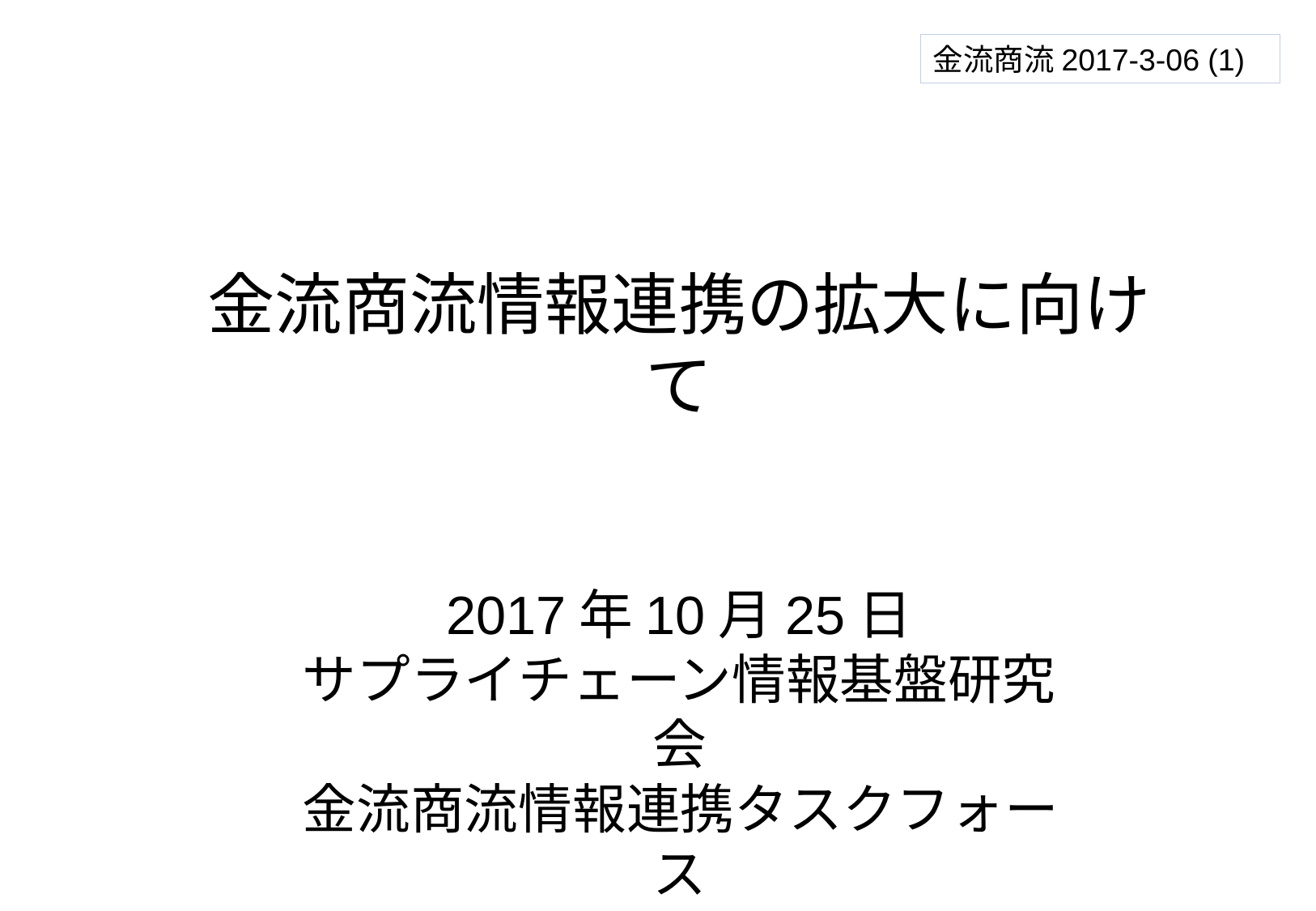

金流商流2017-3-06 (1)
金流商流情報連携の拡大に向けて
2017年10月25日
サプライチェーン情報基盤研究会
金流商流情報連携タスクフォース